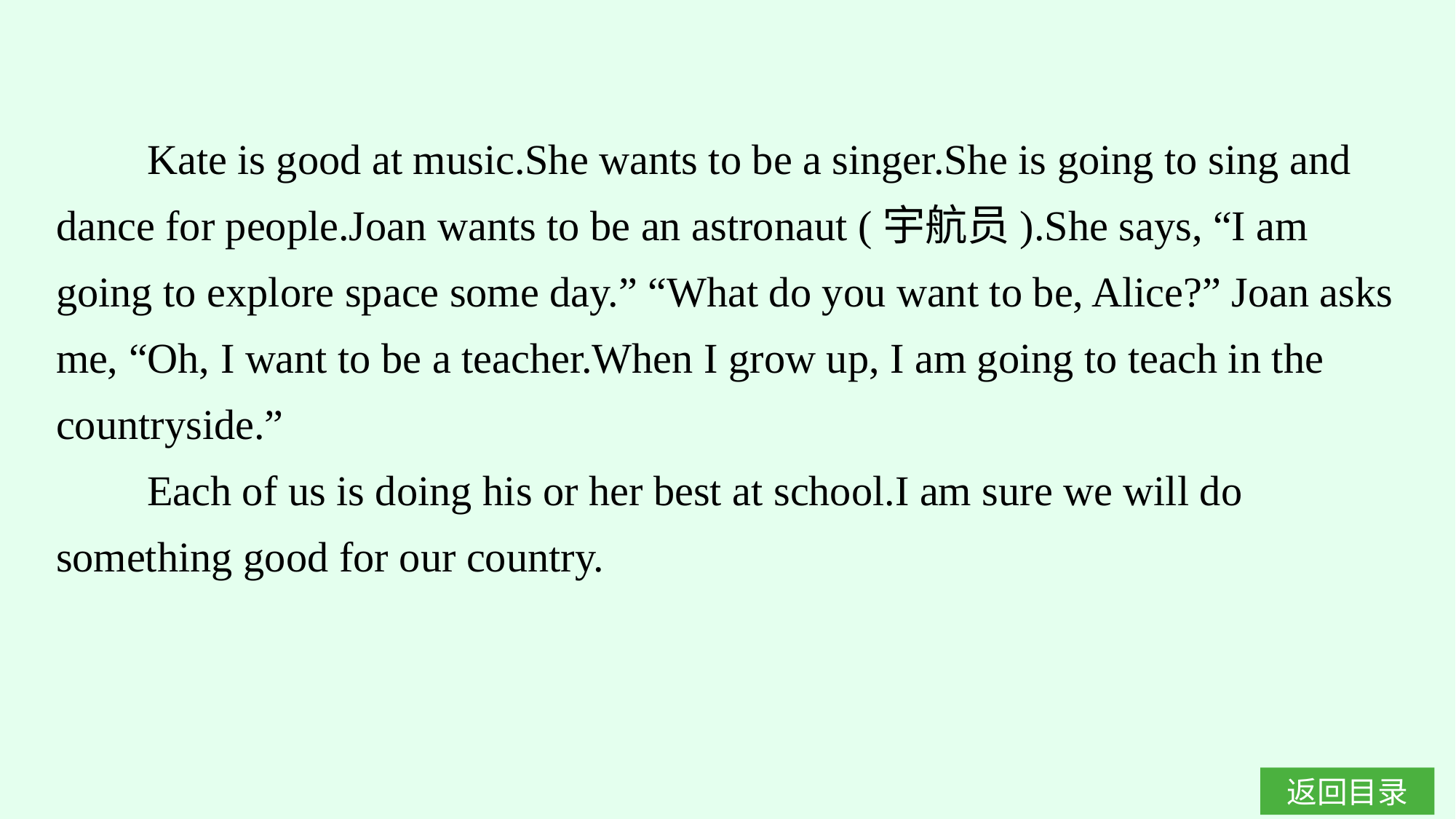

Kate is good at music.She wants to be a singer.She is going to sing and dance for people.Joan wants to be an astronaut (宇航员).She says, “I am going to explore space some day.” “What do you want to be, Alice?” Joan asks me, “Oh, I want to be a teacher.When I grow up, I am going to teach in the countryside.”
Each of us is doing his or her best at school.I am sure we will do something good for our country.